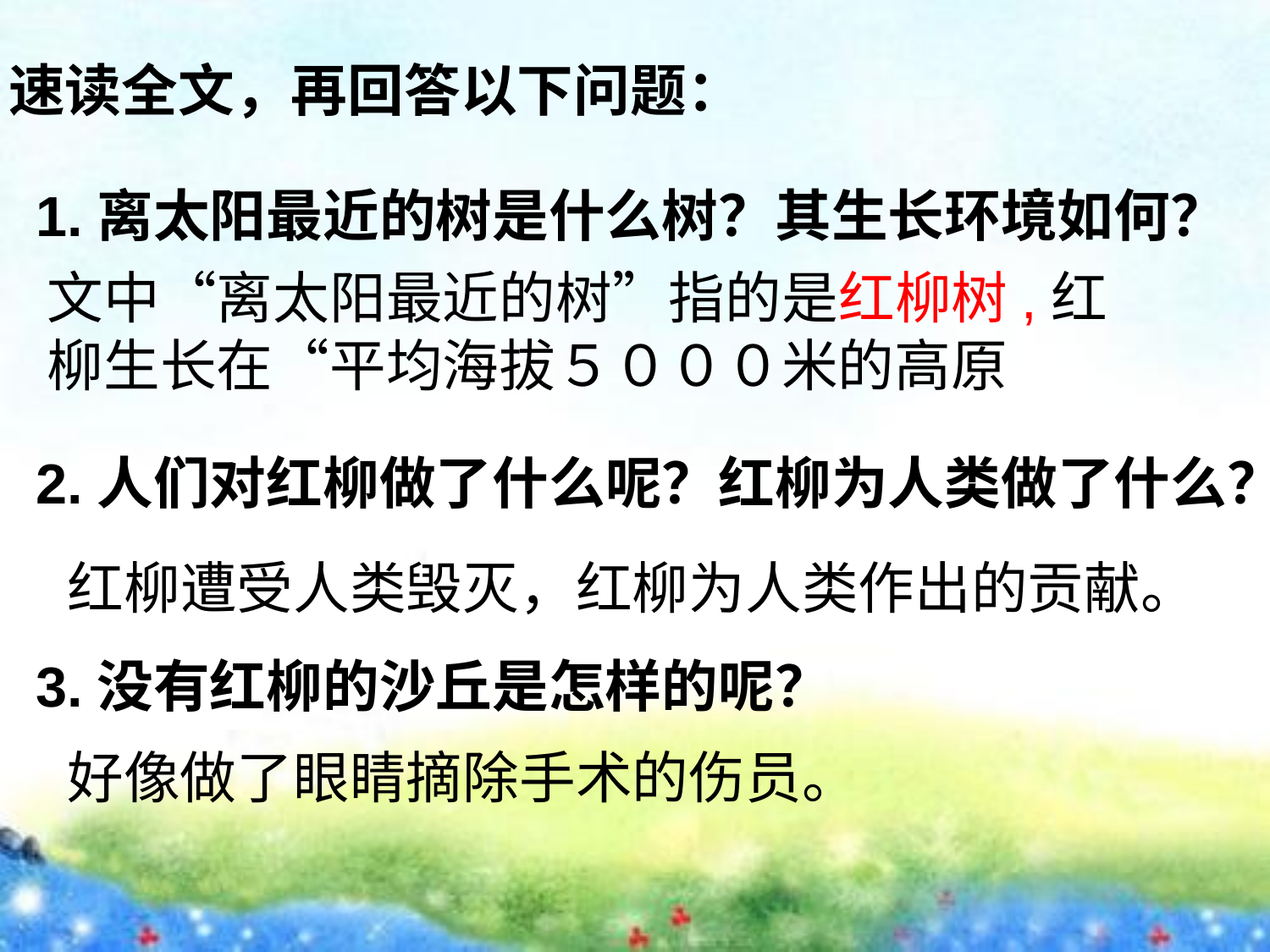

速读全文，再回答以下问题：

1.离太阳最近的树是什么树？其生长环境如何？
文中“离太阳最近的树”指的是红柳树,红柳生长在“平均海拔５０００米的高原

2.人们对红柳做了什么呢？红柳为人类做了什么？

3.没有红柳的沙丘是怎样的呢？

红柳遭受人类毁灭，红柳为人类作出的贡献。
好像做了眼睛摘除手术的伤员。